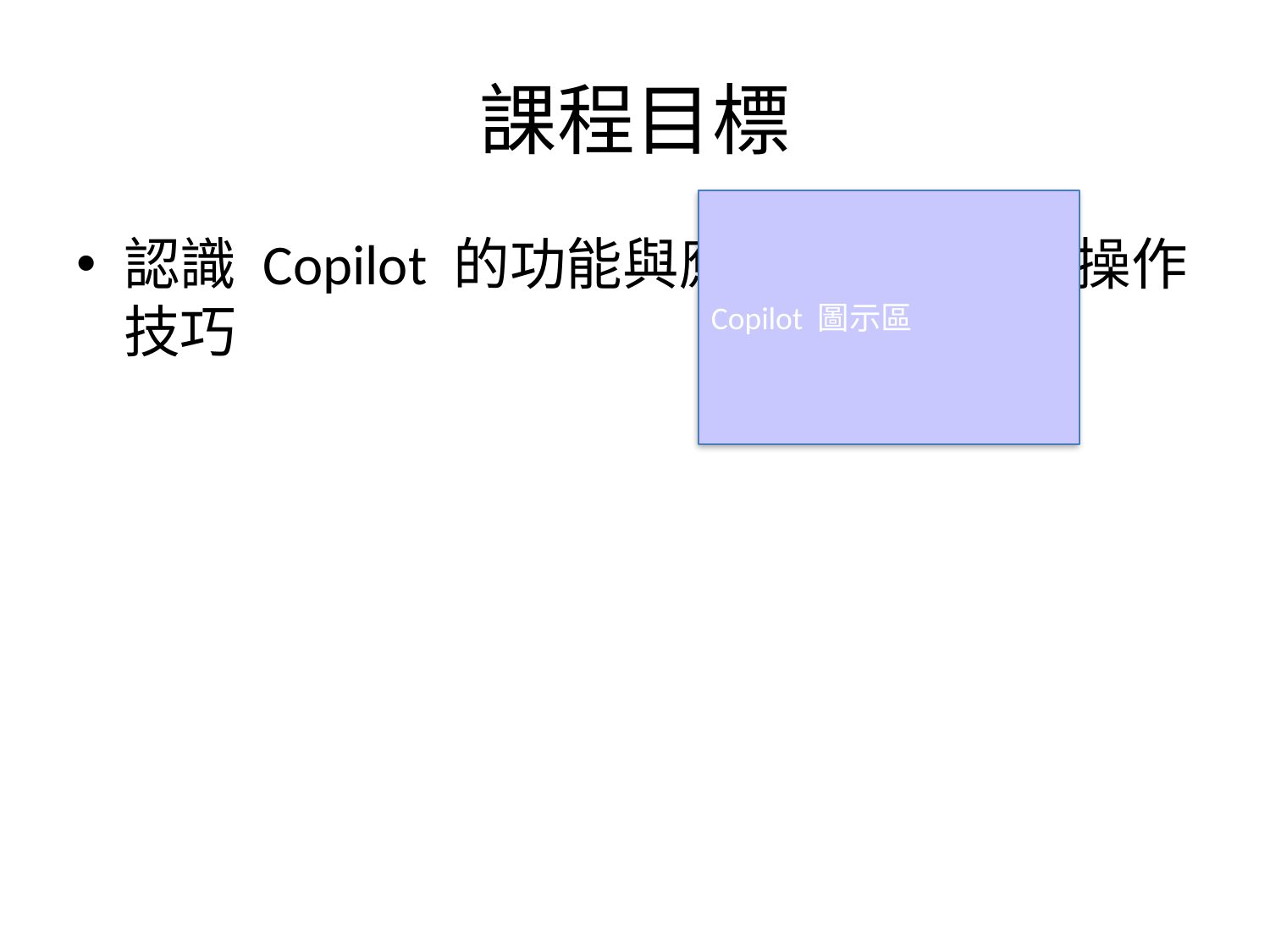

# 課程目標
Copilot 圖示區
認識 Copilot 的功能與應用場景，掌握操作技巧